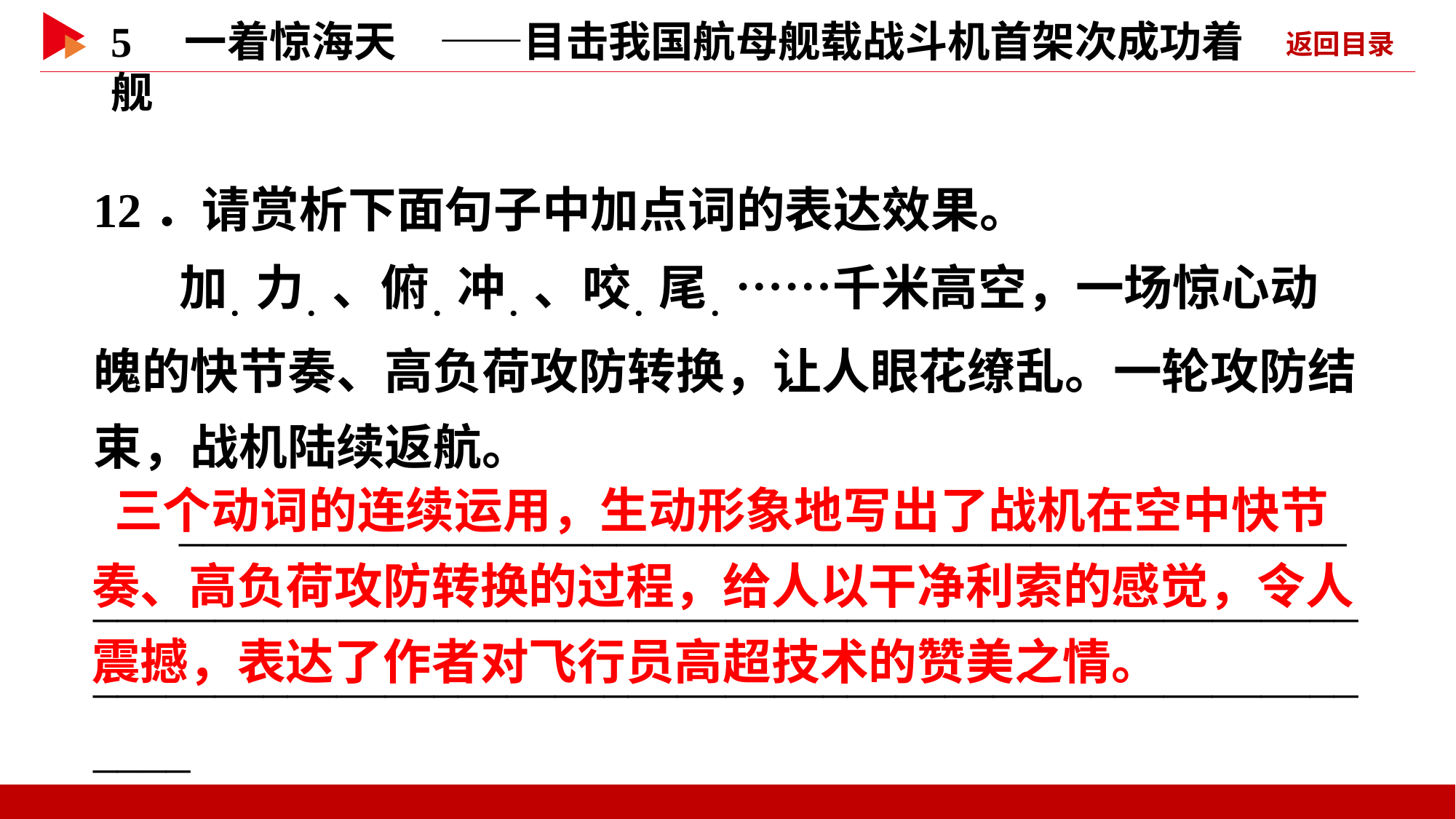

12．请赏析下面句子中加点词的表达效果。
加．力．、俯．冲．、咬．尾．……千米高空，一场惊心动魄的快节奏、高负荷攻防转换，让人眼花缭乱。一轮攻防结束，战机陆续返航。
____________________________________________________________________________________________________________________________________________________________
 三个动词的连续运用，生动形象地写出了战机在空中快节奏、高负荷攻防转换的过程，给人以干净利索的感觉，令人震撼，表达了作者对飞行员高超技术的赞美之情。